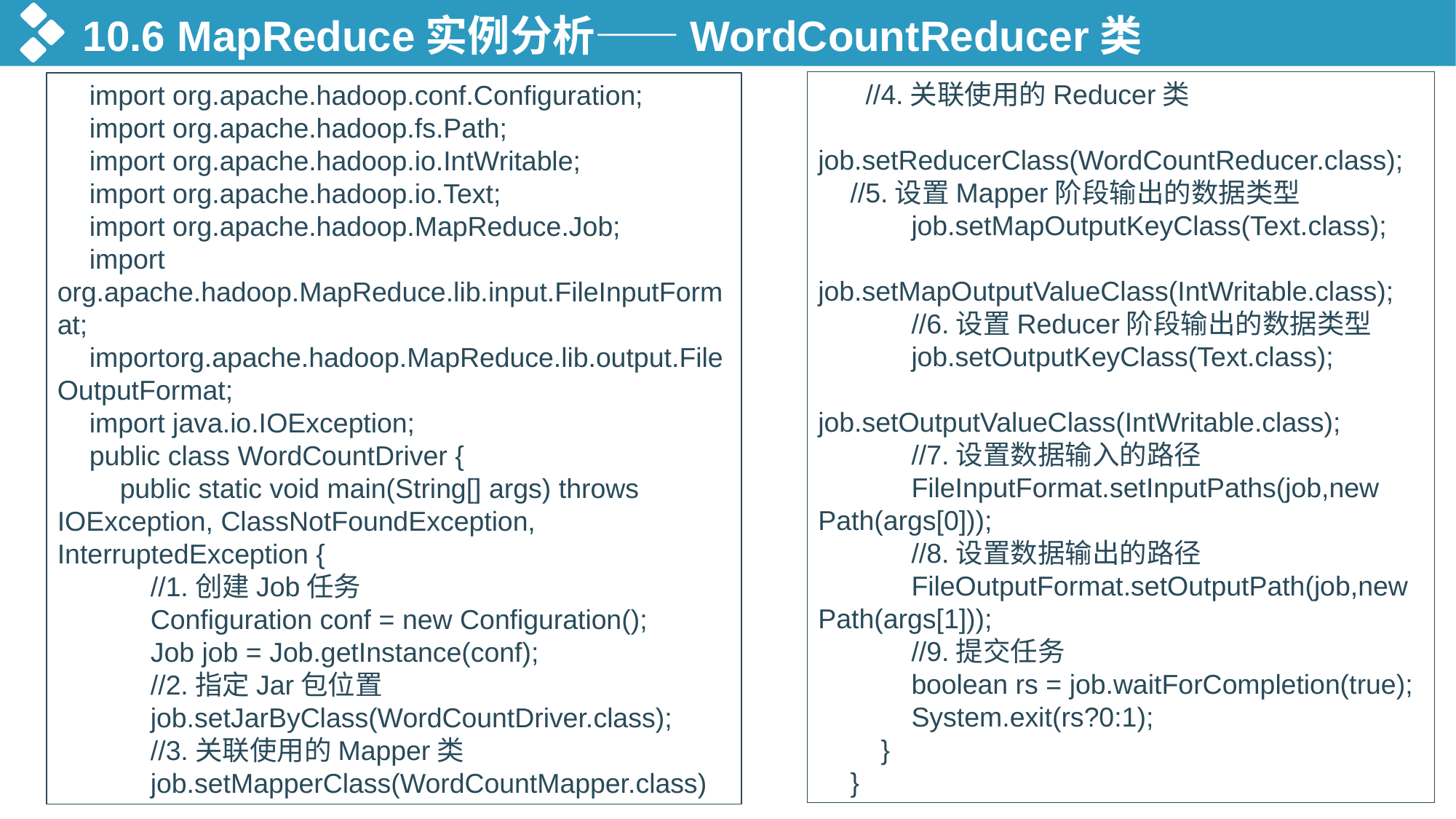

10.6 MapReduce实例分析——WordCountReducer类
  //4.关联使用的Reducer类
        job.setReducerClass(WordCountReducer.class);
//5.设置Mapper阶段输出的数据类型
        job.setMapOutputKeyClass(Text.class);
        job.setMapOutputValueClass(IntWritable.class);
        //6.设置Reducer阶段输出的数据类型
        job.setOutputKeyClass(Text.class);
        job.setOutputValueClass(IntWritable.class);
        //7.设置数据输入的路径
        FileInputFormat.setInputPaths(job,new Path(args[0]));
        //8.设置数据输出的路径
        FileOutputFormat.setOutputPath(job,new Path(args[1]));
        //9.提交任务
        boolean rs = job.waitForCompletion(true);
        System.exit(rs?0:1);
    }
}
import org.apache.hadoop.conf.Configuration;
import org.apache.hadoop.fs.Path;
import org.apache.hadoop.io.IntWritable;
import org.apache.hadoop.io.Text;
import org.apache.hadoop.MapReduce.Job;
import org.apache.hadoop.MapReduce.lib.input.FileInputFormat;
importorg.apache.hadoop.MapReduce.lib.output.FileOutputFormat;
import java.io.IOException;
public class WordCountDriver {
    public static void main(String[] args) throws IOException, ClassNotFoundException, InterruptedException {
        //1.创建Job任务
        Configuration conf = new Configuration();
        Job job = Job.getInstance(conf);
        //2.指定Jar包位置
        job.setJarByClass(WordCountDriver.class);
        //3.关联使用的Mapper类
        job.setMapperClass(WordCountMapper.class)